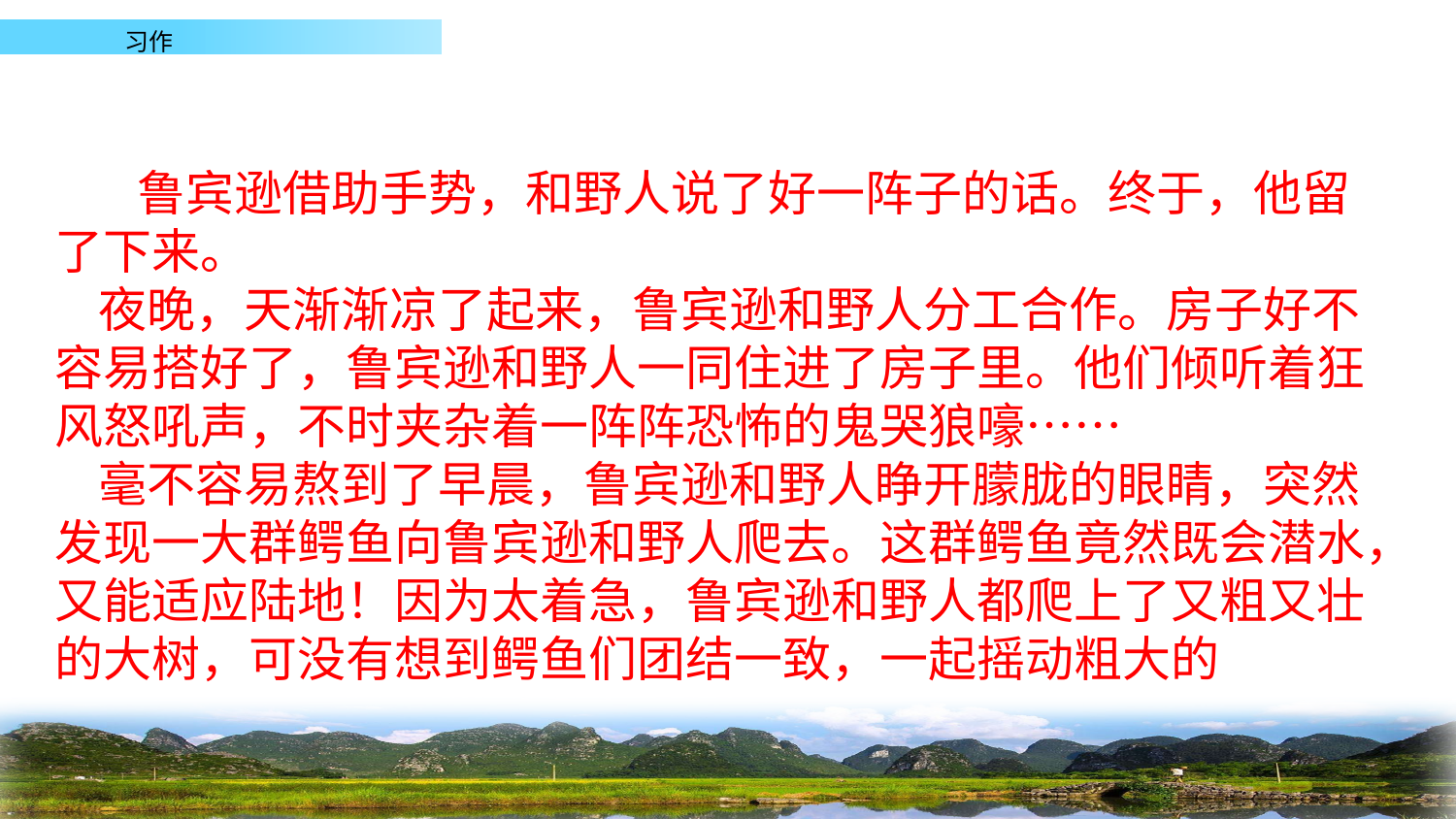

鲁宾逊借助手势，和野人说了好一阵子的话。终于，他留了下来。
    夜晚，天渐渐凉了起来，鲁宾逊和野人分工合作。房子好不容易搭好了，鲁宾逊和野人一同住进了房子里。他们倾听着狂风怒吼声，不时夹杂着一阵阵恐怖的鬼哭狼嚎……
    毫不容易熬到了早晨，鲁宾逊和野人睁开朦胧的眼睛，突然发现一大群鳄鱼向鲁宾逊和野人爬去。这群鳄鱼竟然既会潜水，又能适应陆地！因为太着急，鲁宾逊和野人都爬上了又粗又壮的大树，可没有想到鳄鱼们团结一致，一起摇动粗大的